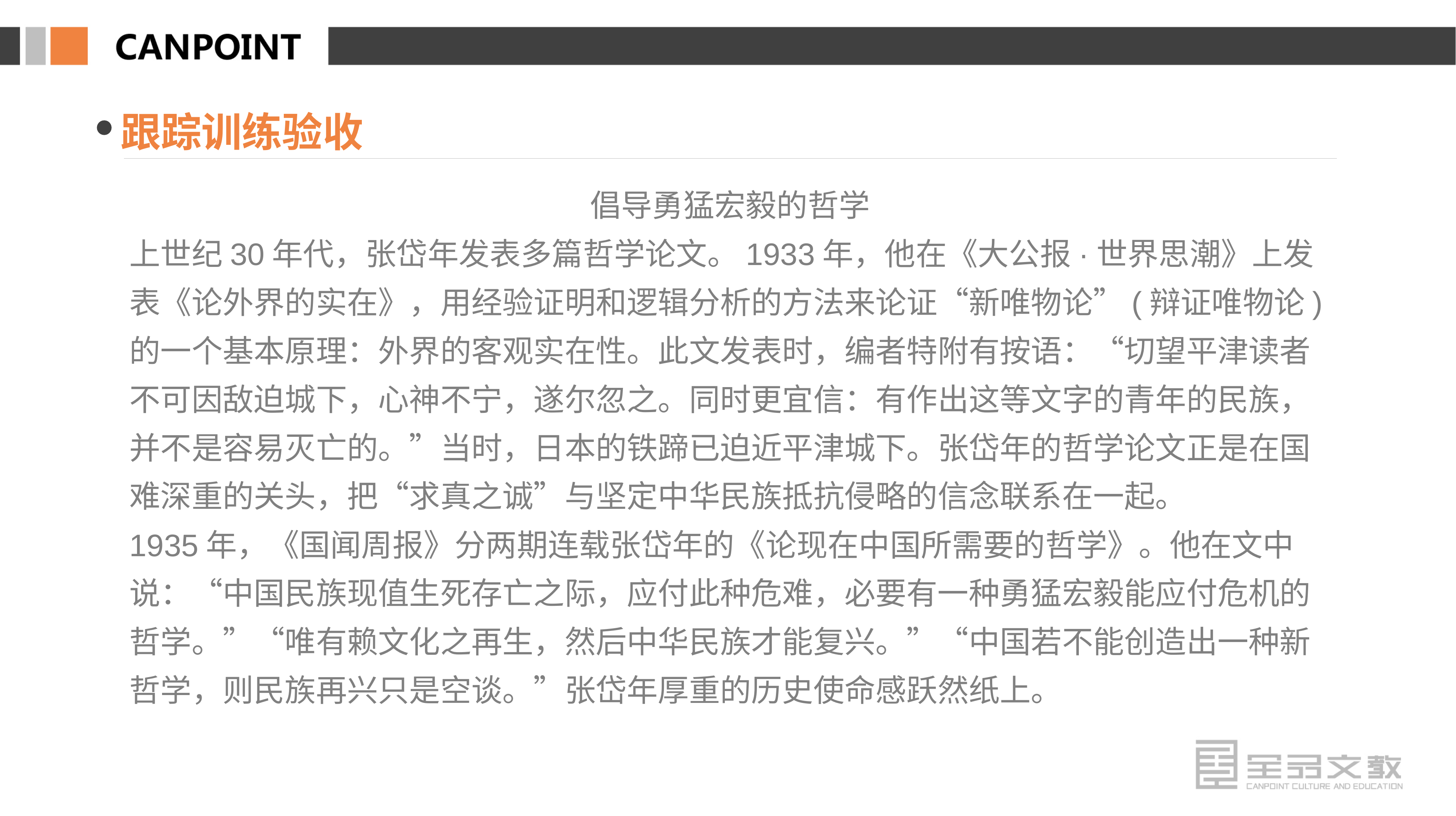

跟踪训练验收

倡导勇猛宏毅的哲学
上世纪30年代，张岱年发表多篇哲学论文。1933年，他在《大公报·世界思潮》上发表《论外界的实在》，用经验证明和逻辑分析的方法来论证“新唯物论”(辩证唯物论)的一个基本原理：外界的客观实在性。此文发表时，编者特附有按语：“切望平津读者不可因敌迫城下，心神不宁，遂尔忽之。同时更宜信：有作出这等文字的青年的民族，并不是容易灭亡的。”当时，日本的铁蹄已迫近平津城下。张岱年的哲学论文正是在国难深重的关头，把“求真之诚”与坚定中华民族抵抗侵略的信念联系在一起。
1935年，《国闻周报》分两期连载张岱年的《论现在中国所需要的哲学》。他在文中说：“中国民族现值生死存亡之际，应付此种危难，必要有一种勇猛宏毅能应付危机的哲学。”“唯有赖文化之再生，然后中华民族才能复兴。”“中国若不能创造出一种新哲学，则民族再兴只是空谈。”张岱年厚重的历史使命感跃然纸上。